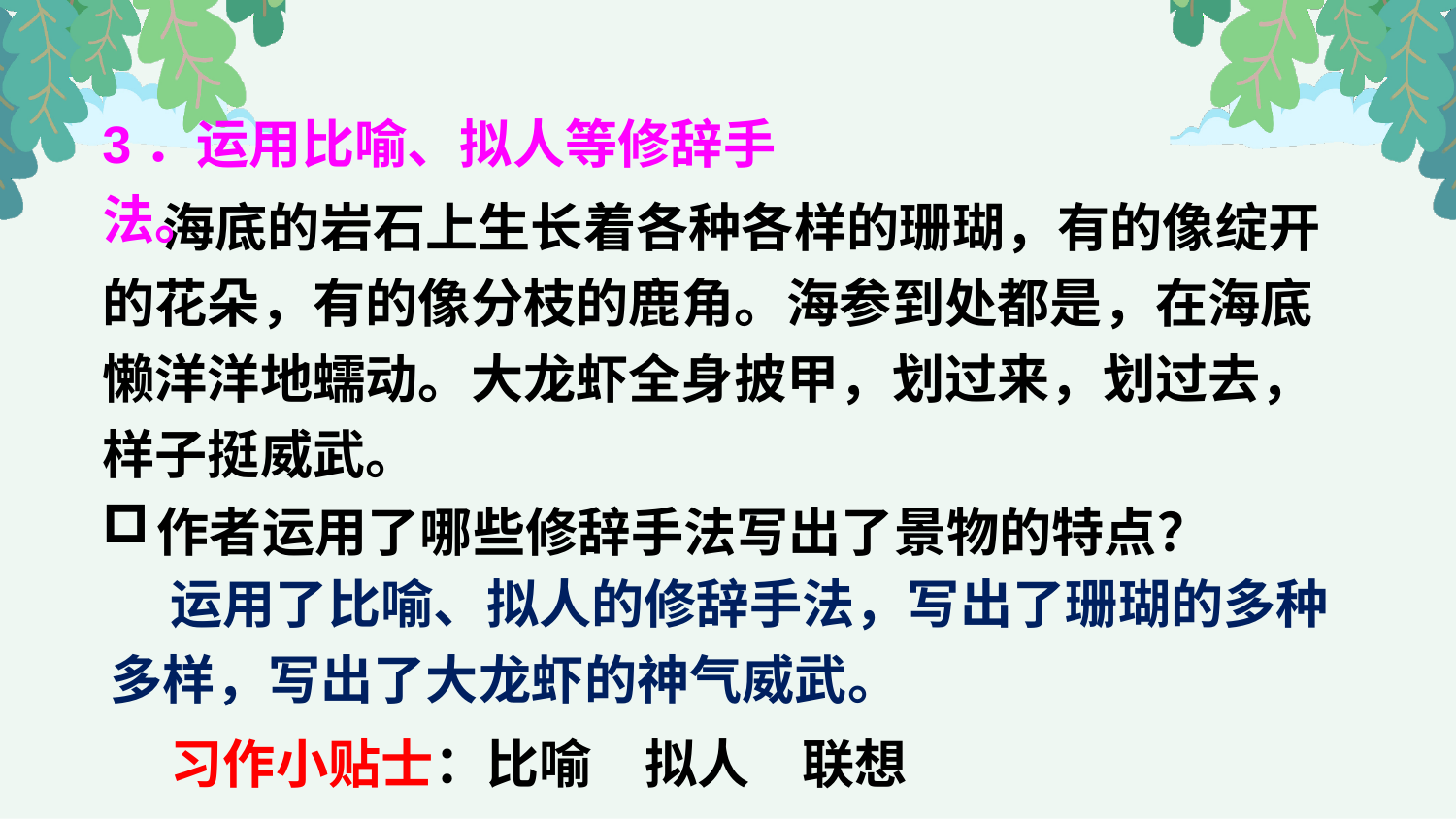

3．运用比喻、拟人等修辞手法。
    海底的岩石上生长着各种各样的珊瑚，有的像绽开的花朵，有的像分枝的鹿角。海参到处都是，在海底懒洋洋地蠕动。大龙虾全身披甲，划过来，划过去，样子挺威武。
作者运用了哪些修辞手法写出了景物的特点？
    运用了比喻、拟人的修辞手法，写出了珊瑚的多种多样，写出了大龙虾的神气威武。
    习作小贴士：比喻　拟人　联想